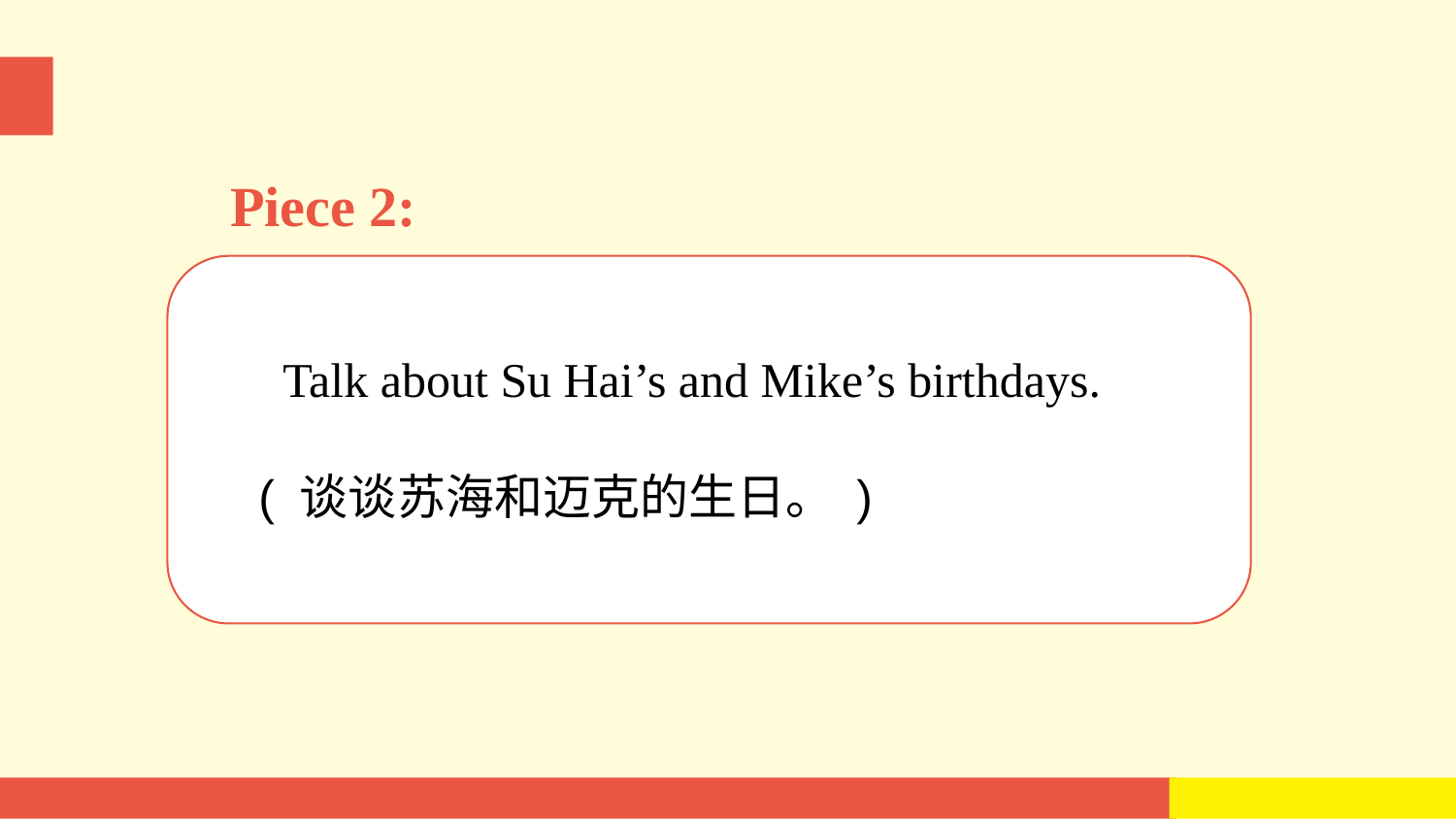

Piece 2:

  Talk about Su Hai’s and Mike’s birthdays.
( 谈谈苏海和迈克的生日。 )